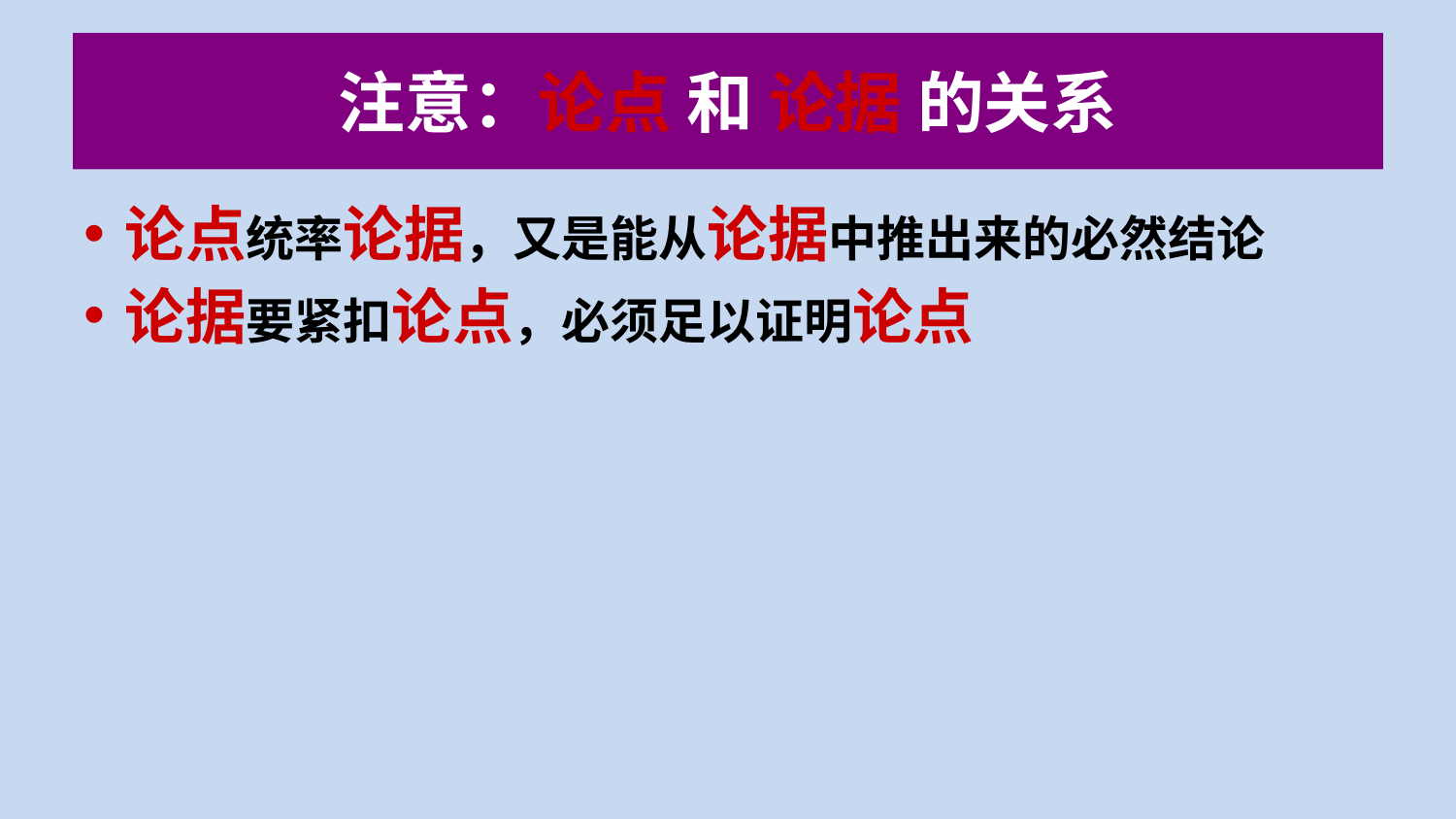

# 注意：论点 和 论据 的关系
论点统率论据，又是能从论据中推出来的必然结论
论据要紧扣论点，必须足以证明论点